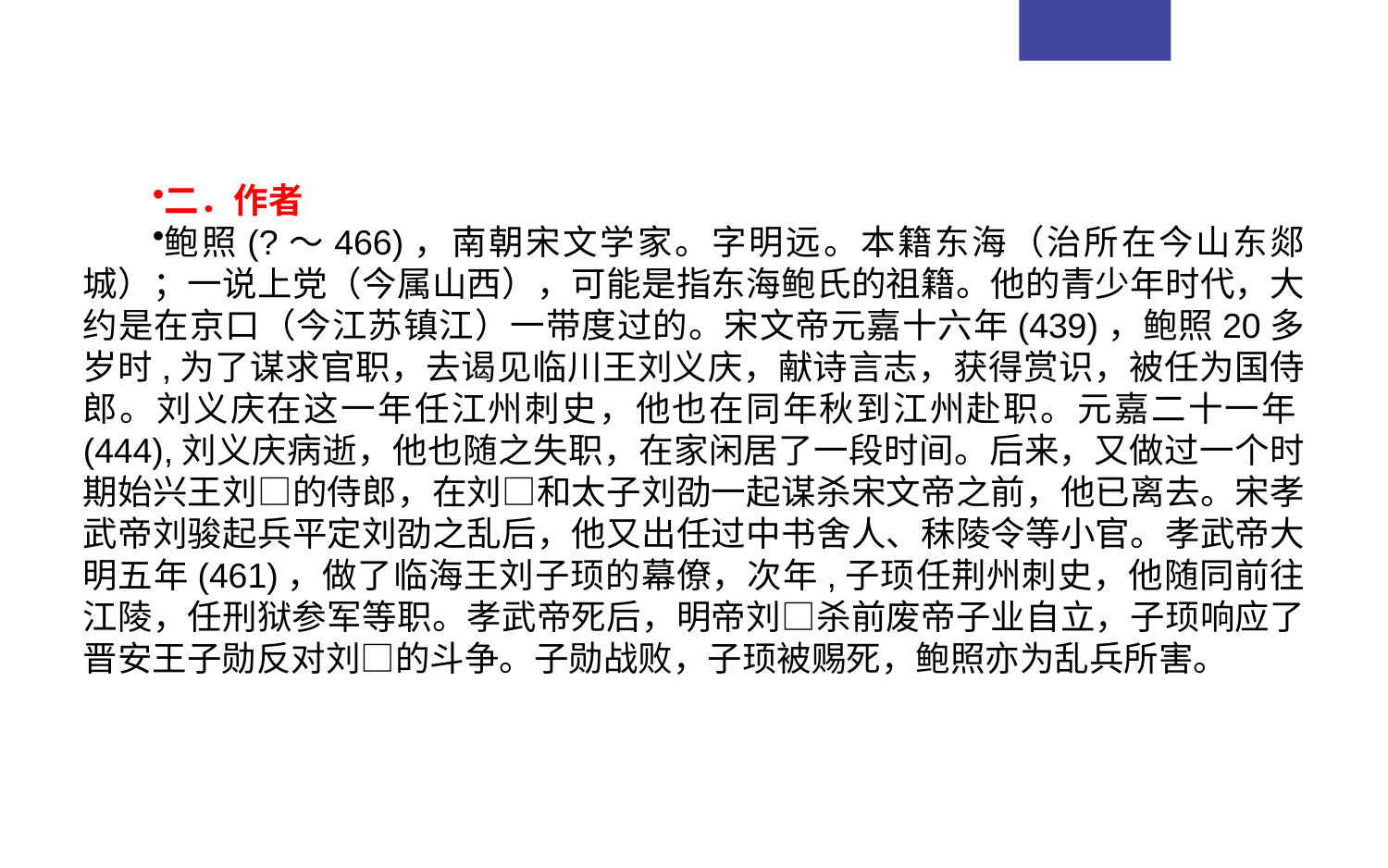

二．作者
鲍照(?～466)，南朝宋文学家。字明远。本籍东海（治所在今山东郯城）；一说上党（今属山西），可能是指东海鲍氏的祖籍。他的青少年时代，大约是在京口（今江苏镇江）一带度过的。宋文帝元嘉十六年(439)，鲍照20多岁时,为了谋求官职，去谒见临川王刘义庆，献诗言志，获得赏识，被任为国侍郎。刘义庆在这一年任江州刺史，他也在同年秋到江州赴职。元嘉二十一年(444),刘义庆病逝，他也随之失职，在家闲居了一段时间。后来，又做过一个时期始兴王刘□的侍郎，在刘□和太子刘劭一起谋杀宋文帝之前，他已离去。宋孝武帝刘骏起兵平定刘劭之乱后，他又出任过中书舍人、秣陵令等小官。孝武帝大明五年(461)，做了临海王刘子顼的幕僚，次年,子顼任荆州刺史，他随同前往江陵，任刑狱参军等职。孝武帝死后，明帝刘□杀前废帝子业自立，子顼响应了晋安王子勋反对刘□的斗争。子勋战败，子顼被赐死，鲍照亦为乱兵所害。